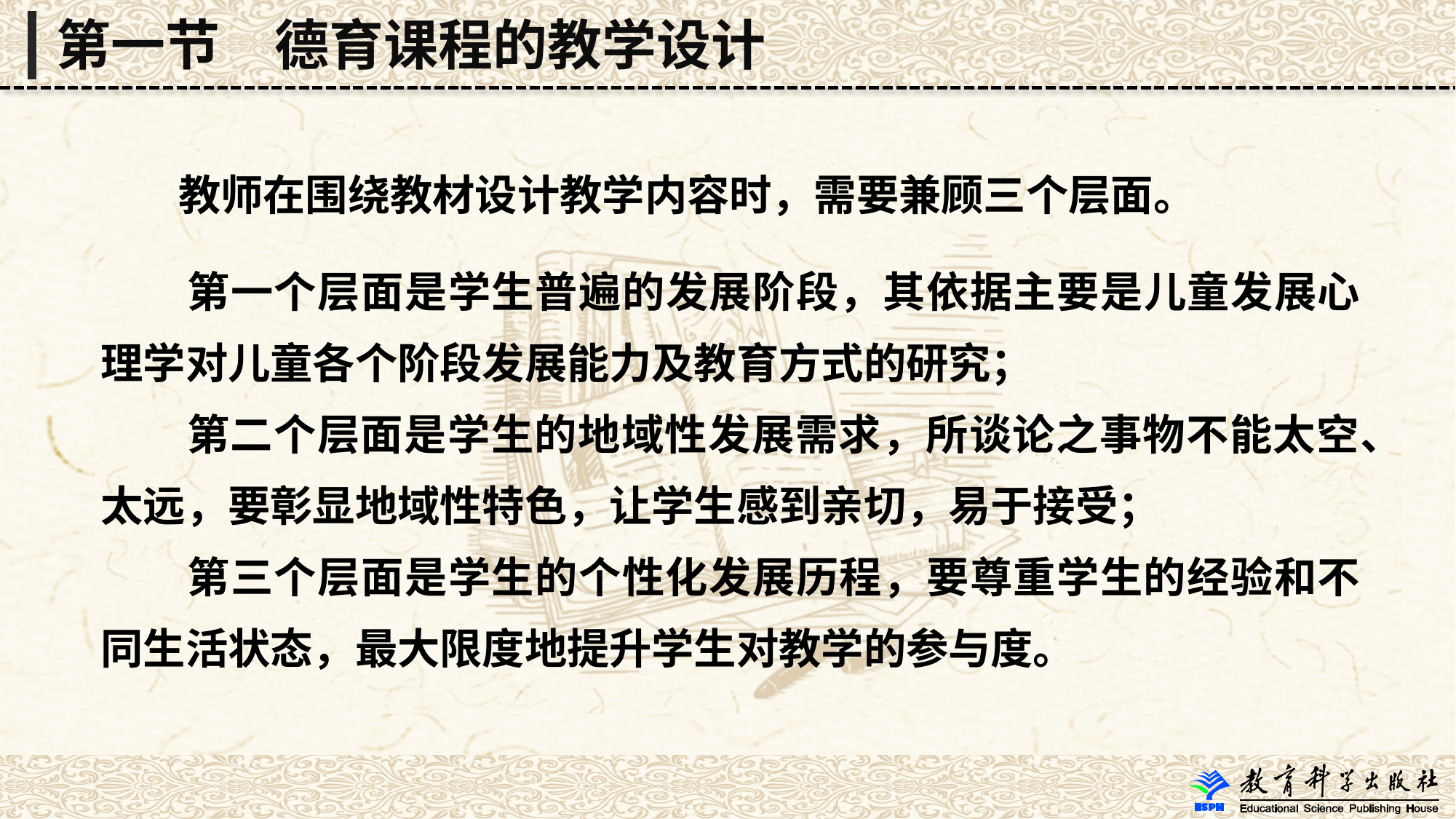

第一节　德育课程的教学设计
       教师在围绕教材设计教学内容时，需要兼顾三个层面。

       第一个层面是学生普遍的发展阶段，其依据主要是儿童发展心理学对儿童各个阶段发展能力及教育方式的研究；
       第二个层面是学生的地域性发展需求，所谈论之事物不能太空、太远，要彰显地域性特色，让学生感到亲切，易于接受；
       第三个层面是学生的个性化发展历程，要尊重学生的经验和不同生活状态，最大限度地提升学生对教学的参与度。